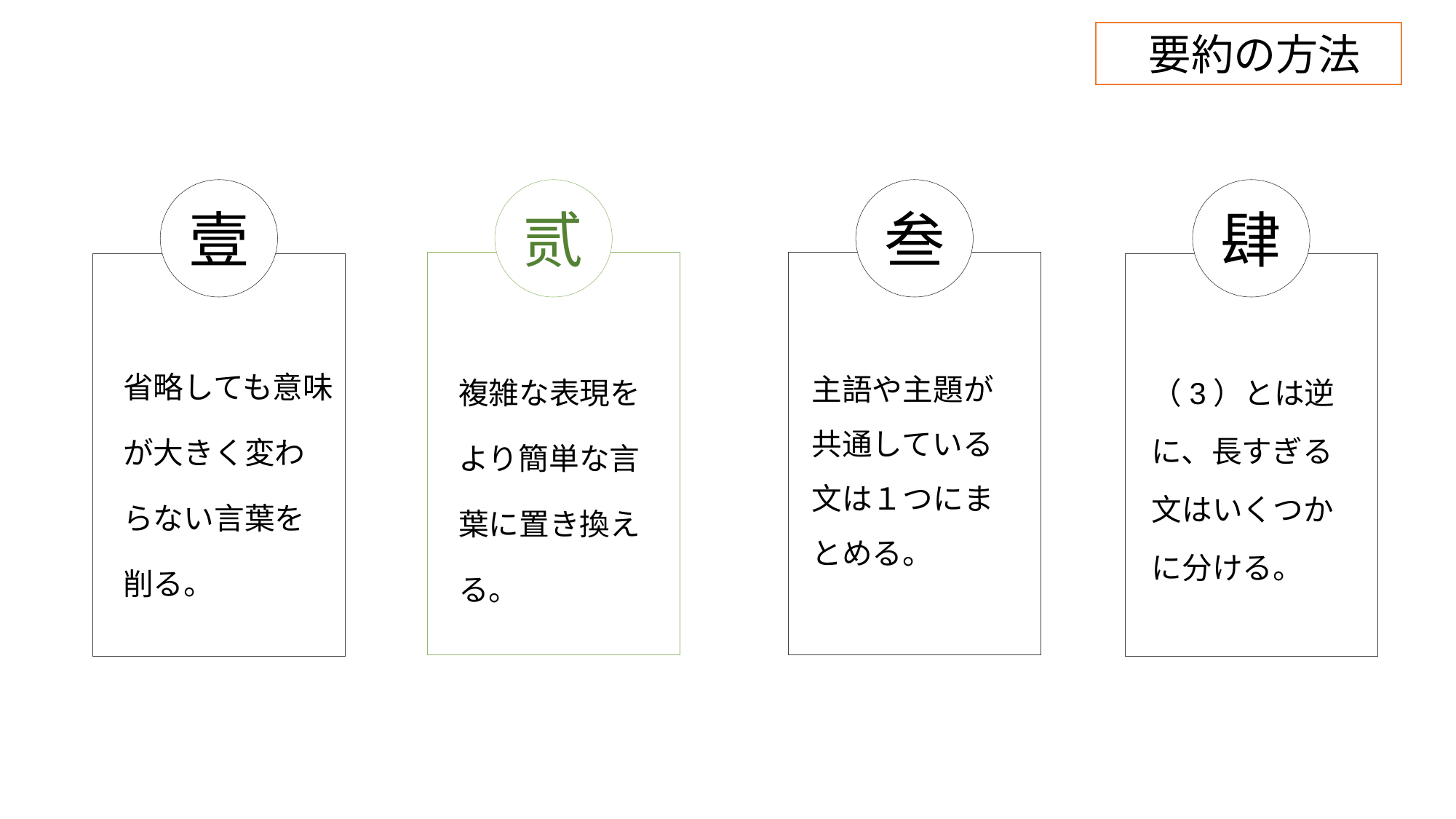

要約の方法
壹
贰
叁
肆

省略しても意味が大きく変わらない言葉を削る。
複雑な表現をより簡単な言葉に置き換える。
主語や主題が共通している文は１つにまとめる。
（3）とは逆に、長すぎる文はいくつかに分ける。